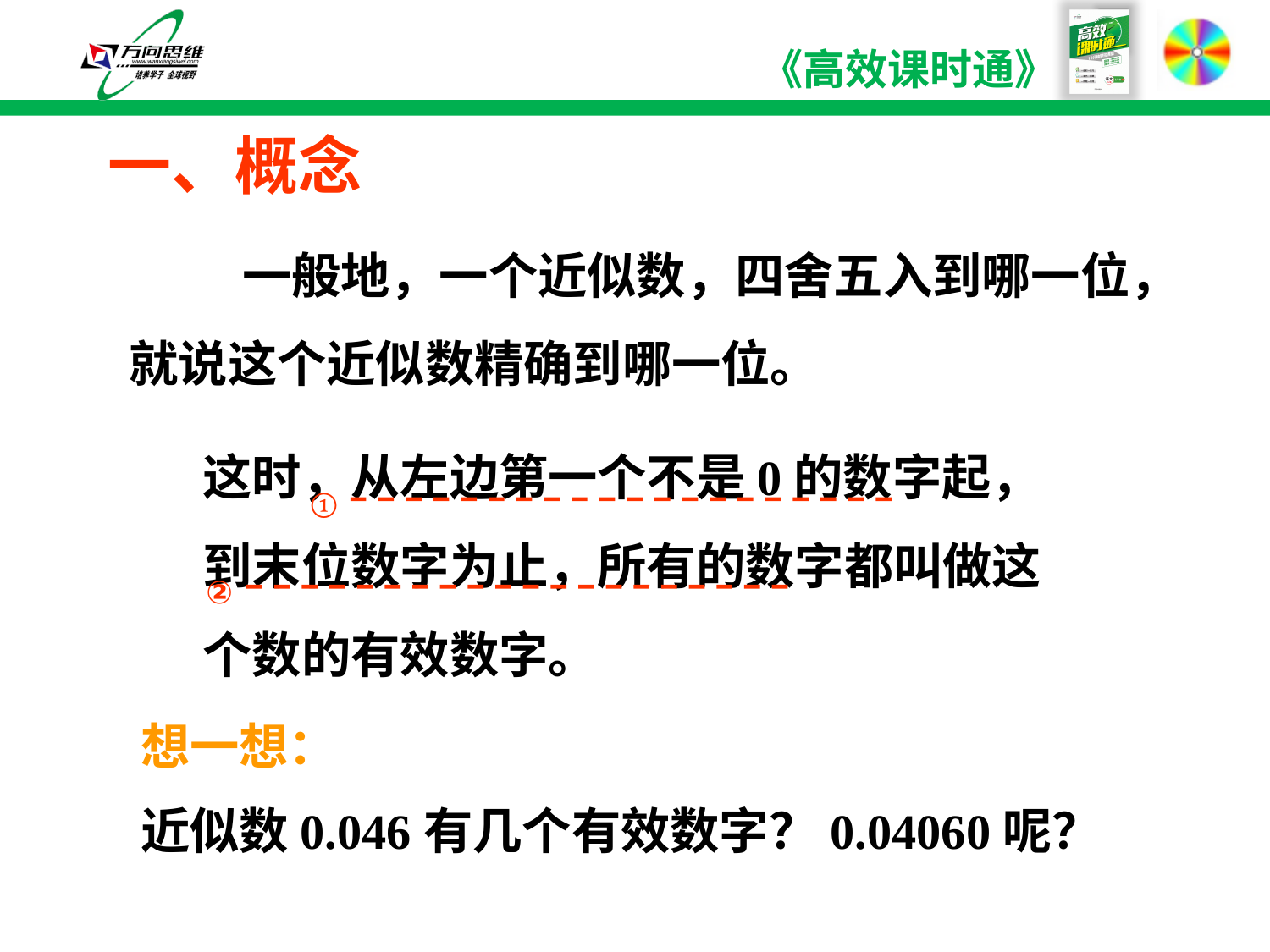

一、概念
         一般地，一个近似数，四舍五入到哪一位，就说这个近似数精确到哪一位。
这时，从左边第一个不是0的数字起，到末位数字为止，所有的数字都叫做这个数的有效数字。
①

②

想一想：
近似数0.046有几个有效数字？0.04060呢？